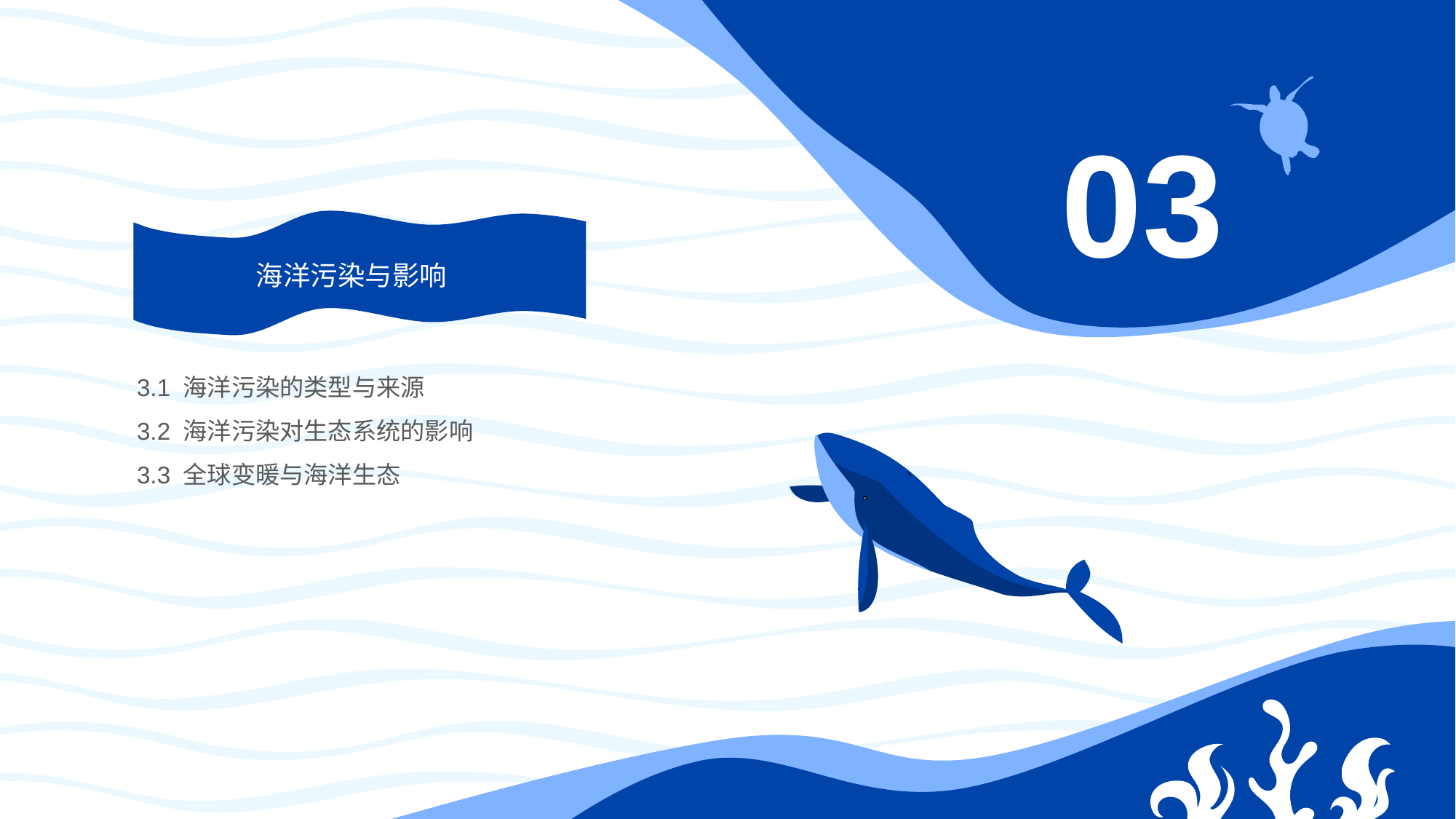

保
态

目录
生
护
03
洋
海

海洋污染与影响
3.1 海洋污染的类型与来源
3.2 海洋污染对生态系统的影响
3.3 全球变暖与海洋生态